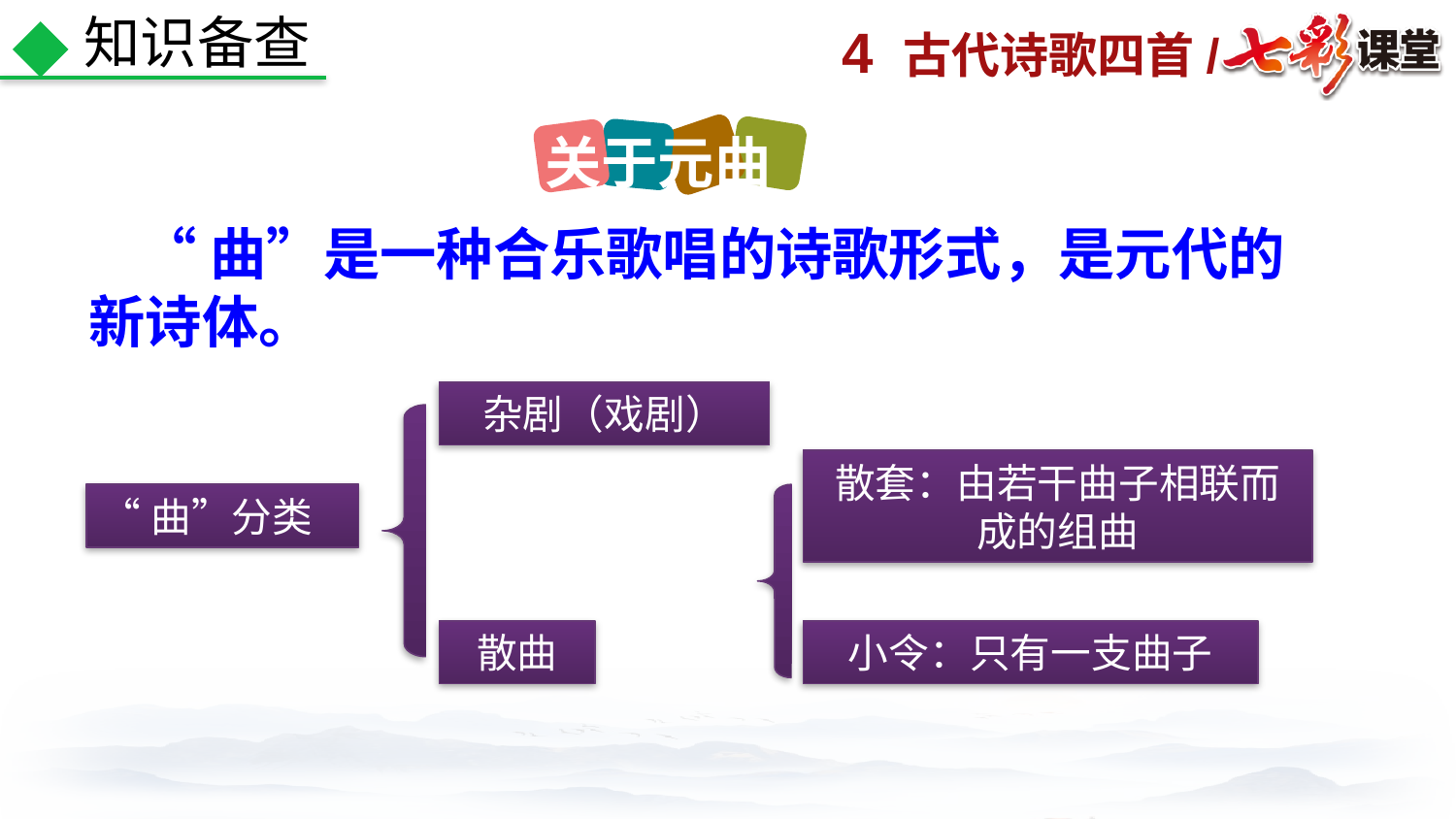

知识备查

关于元曲

    “曲”是一种合乐歌唱的诗歌形式，是元代的新诗体。
杂剧（戏剧）

散套：由若干曲子相联而成的组曲
“曲”分类

散曲
小令：只有一支曲子